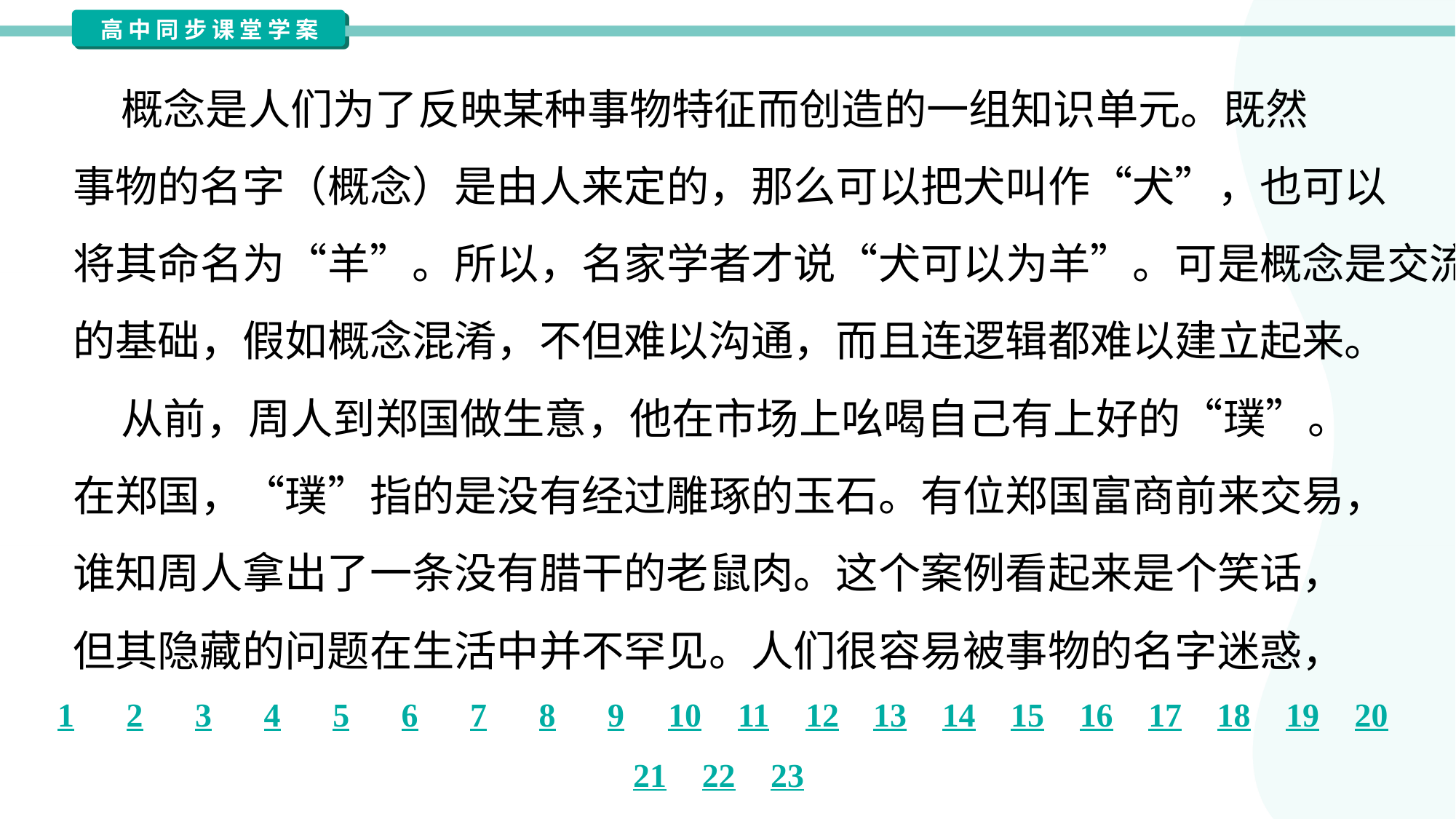

概念是人们为了反映某种事物特征而创造的一组知识单元。既然
事物的名字（概念）是由人来定的，那么可以把犬叫作“犬”，也可以
将其命名为“羊”。所以，名家学者才说“犬可以为羊”。可是概念是交流
的基础，假如概念混淆，不但难以沟通，而且连逻辑都难以建立起来。
    从前，周人到郑国做生意，他在市场上吆喝自己有上好的“璞”。
在郑国，“璞”指的是没有经过雕琢的玉石。有位郑国富商前来交易，
谁知周人拿出了一条没有腊干的老鼠肉。这个案例看起来是个笑话，
但其隐藏的问题在生活中并不罕见。人们很容易被事物的名字迷惑，